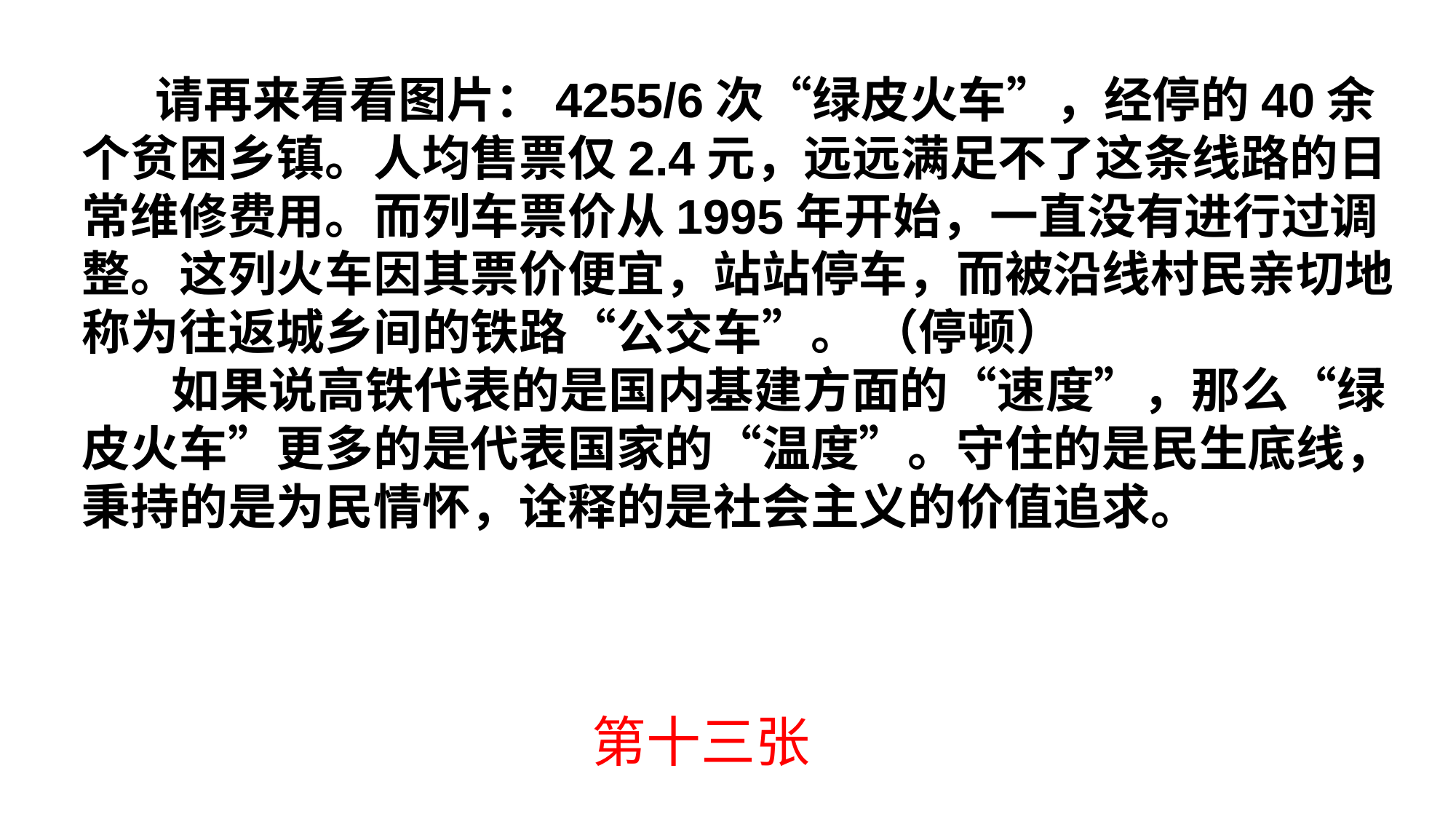

请再来看看图片：4255/6次“绿皮火车”，经停的40余个贫困乡镇。人均售票仅2.4元，远远满足不了这条线路的日常维修费用。而列车票价从1995年开始，一直没有进行过调整。这列火车因其票价便宜，站站停车，而被沿线村民亲切地称为往返城乡间的铁路“公交车”。 （停顿）
       如果说高铁代表的是国内基建方面的“速度”，那么“绿皮火车”更多的是代表国家的“温度”。守住的是民生底线，秉持的是为民情怀，诠释的是社会主义的价值追求。

第十三张